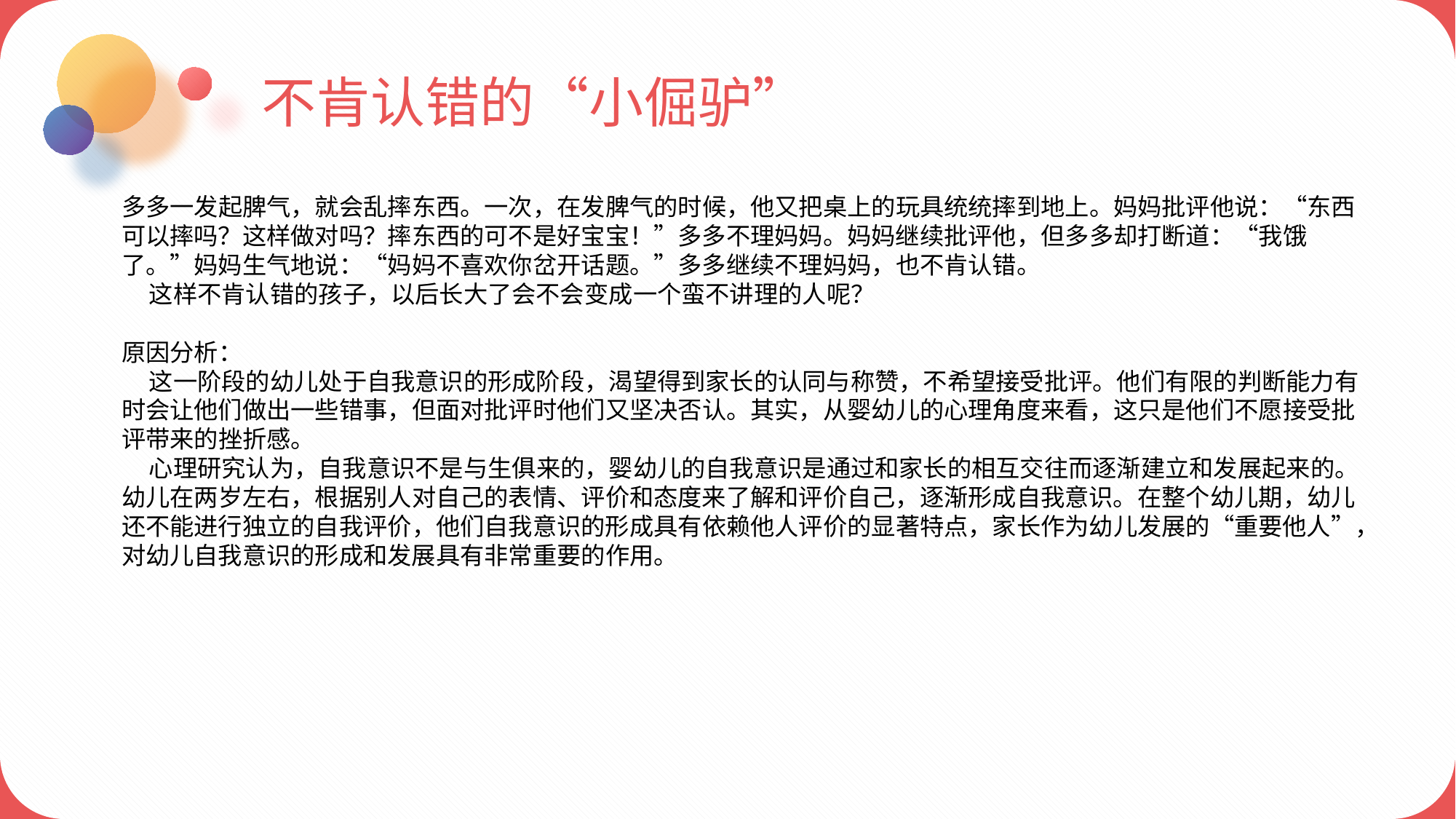

不肯认错的“小倔驴”
多多一发起脾气，就会乱摔东西。一次，在发脾气的时候，他又把桌上的玩具统统摔到地上。妈妈批评他说：“东西可以摔吗？这样做对吗？摔东西的可不是好宝宝！”多多不理妈妈。妈妈继续批评他，但多多却打断道：“我饿了。”妈妈生气地说：“妈妈不喜欢你岔开话题。”多多继续不理妈妈，也不肯认错。
    这样不肯认错的孩子，以后长大了会不会变成一个蛮不讲理的人呢？

原因分析：
    这一阶段的幼儿处于自我意识的形成阶段，渴望得到家长的认同与称赞，不希望接受批评。他们有限的判断能力有时会让他们做出一些错事，但面对批评时他们又坚决否认。其实，从婴幼儿的心理角度来看，这只是他们不愿接受批评带来的挫折感。
    心理研究认为，自我意识不是与生俱来的，婴幼儿的自我意识是通过和家长的相互交往而逐渐建立和发展起来的。幼儿在两岁左右，根据别人对自己的表情、评价和态度来了解和评价自己，逐渐形成自我意识。在整个幼儿期，幼儿还不能进行独立的自我评价，他们自我意识的形成具有依赖他人评价的显著特点，家长作为幼儿发展的“重要他人”，对幼儿自我意识的形成和发展具有非常重要的作用。